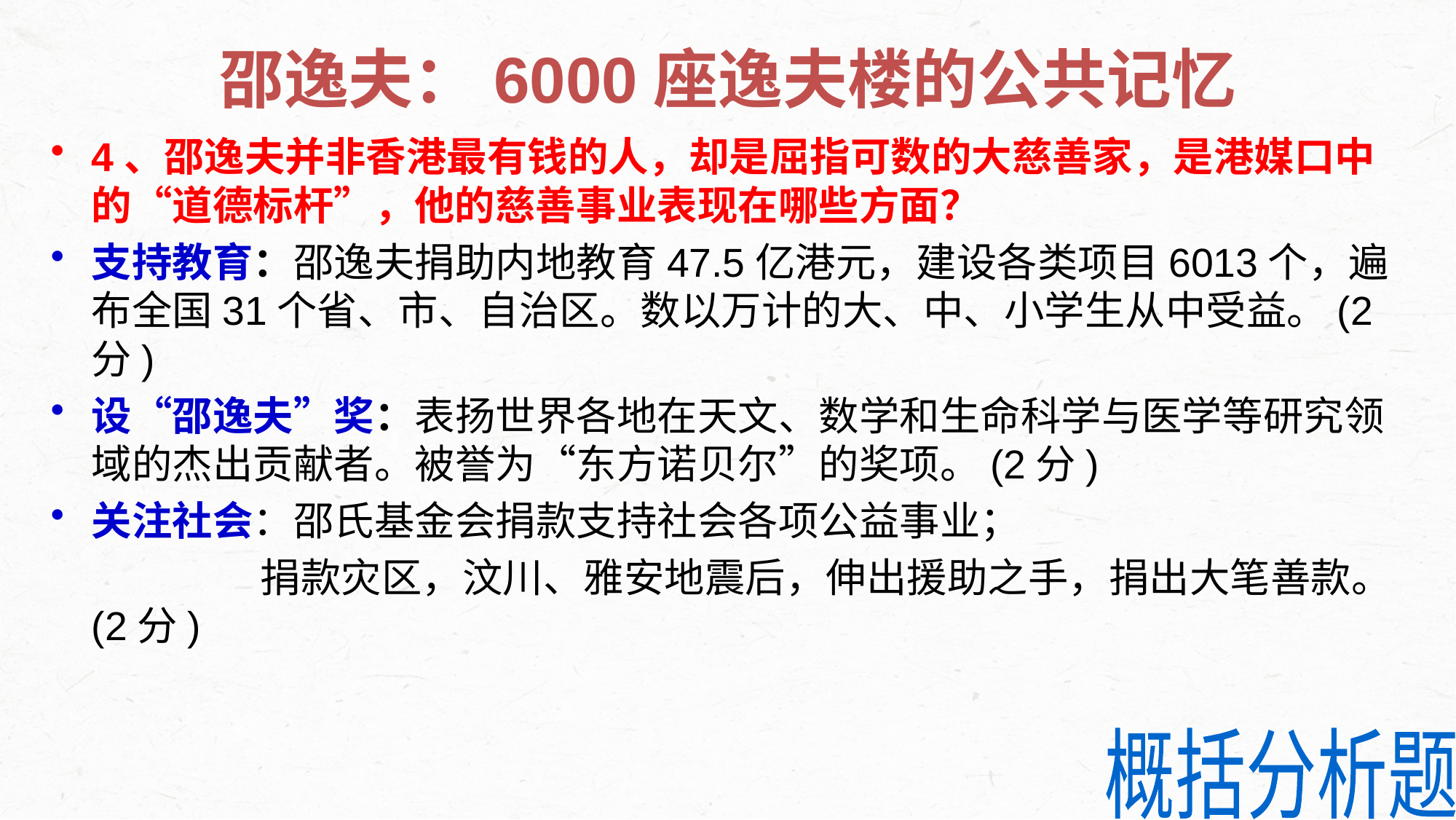

# 邵逸夫：6000座逸夫楼的公共记忆
4、邵逸夫并非香港最有钱的人，却是屈指可数的大慈善家，是港媒口中的“道德标杆”，他的慈善事业表现在哪些方面？
支持教育：邵逸夫捐助内地教育47.5亿港元，建设各类项目6013个，遍布全国31个省、市、自治区。数以万计的大、中、小学生从中受益。(2分)
设“邵逸夫”奖：表扬世界各地在天文、数学和生命科学与医学等研究领域的杰出贡献者。被誉为“东方诺贝尔”的奖项。(2分)
关注社会：邵氏基金会捐款支持社会各项公益事业；
                      捐款灾区，汶川、雅安地震后，伸出援助之手，捐出大笔善款。(2分)
概括分析题